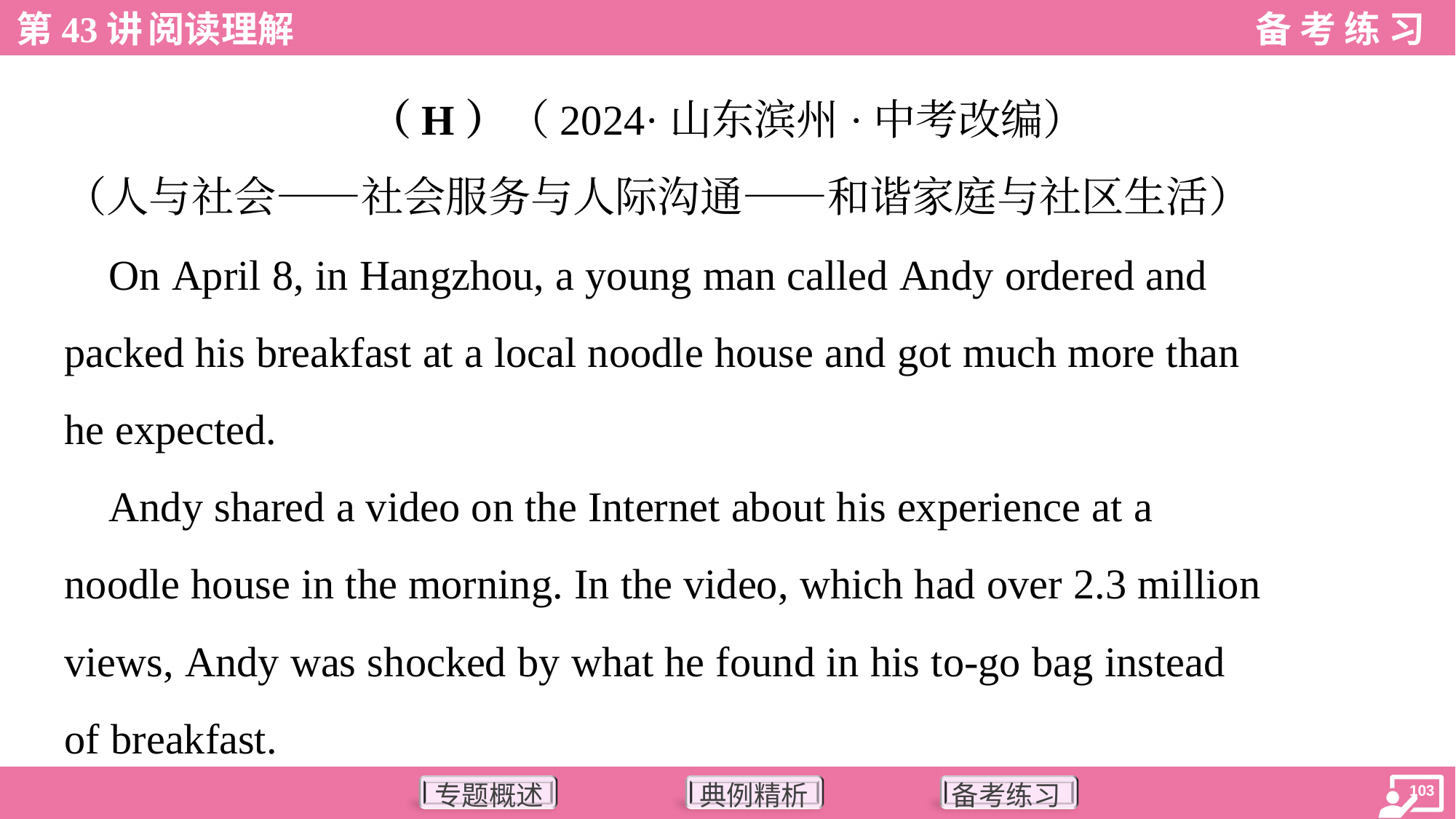

（H）（2024·山东滨州·中考改编）
（人与社会——社会服务与人际沟通——和谐家庭与社区生活）
    On April 8, in Hangzhou, a young man called Andy ordered and
packed his breakfast at a local noodle house and got much more than
he expected.
    Andy shared a video on the Internet about his experience at a
noodle house in the morning. In the video, which had over 2.3 million
views, Andy was shocked by what he found in his to-go bag instead
of breakfast.